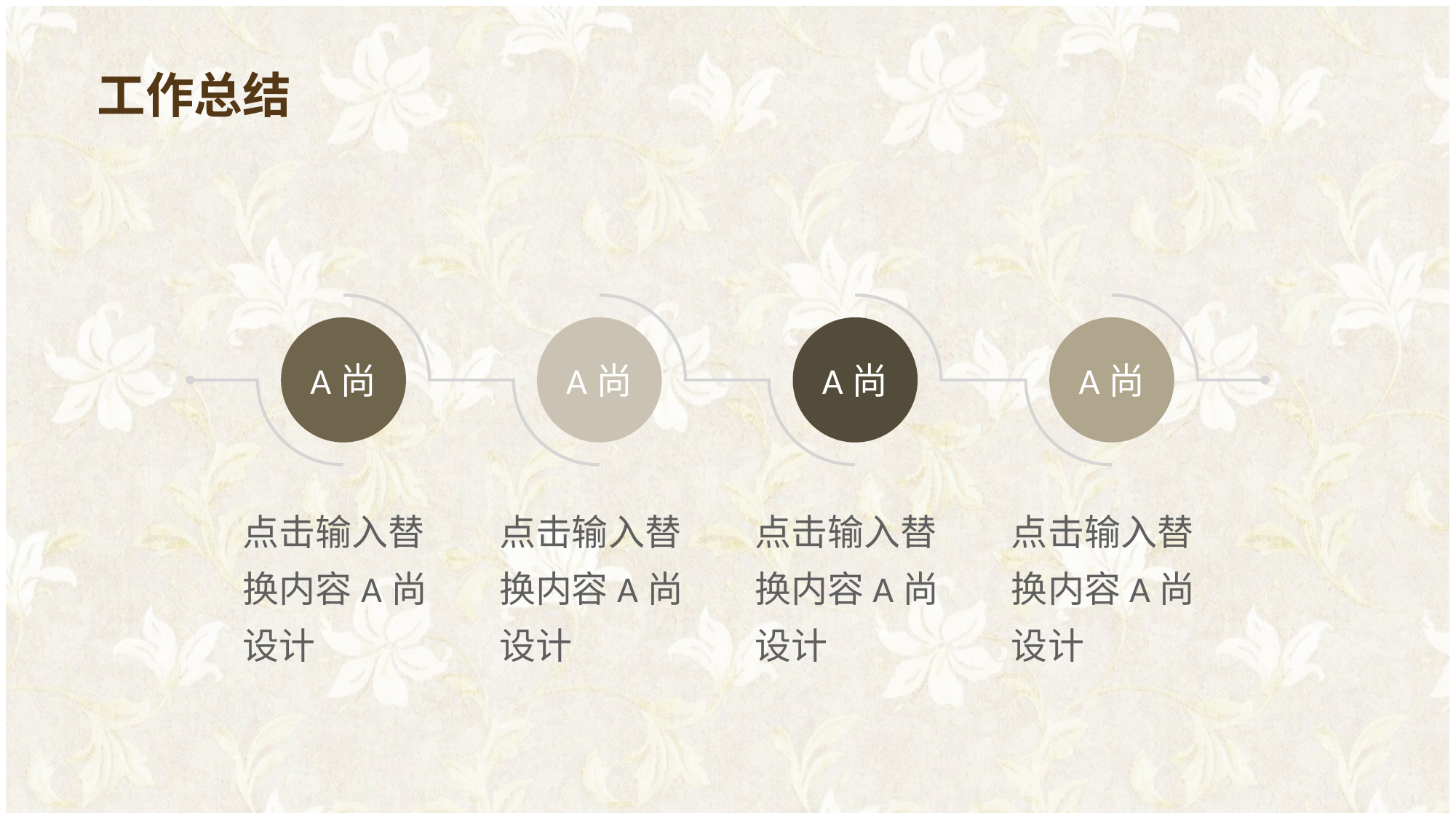

工作总结

A尚
A尚
A尚
A尚

点击输入替换内容A尚设计

点击输入替换内容A尚设计

点击输入替换内容A尚设计

点击输入替换内容A尚设计